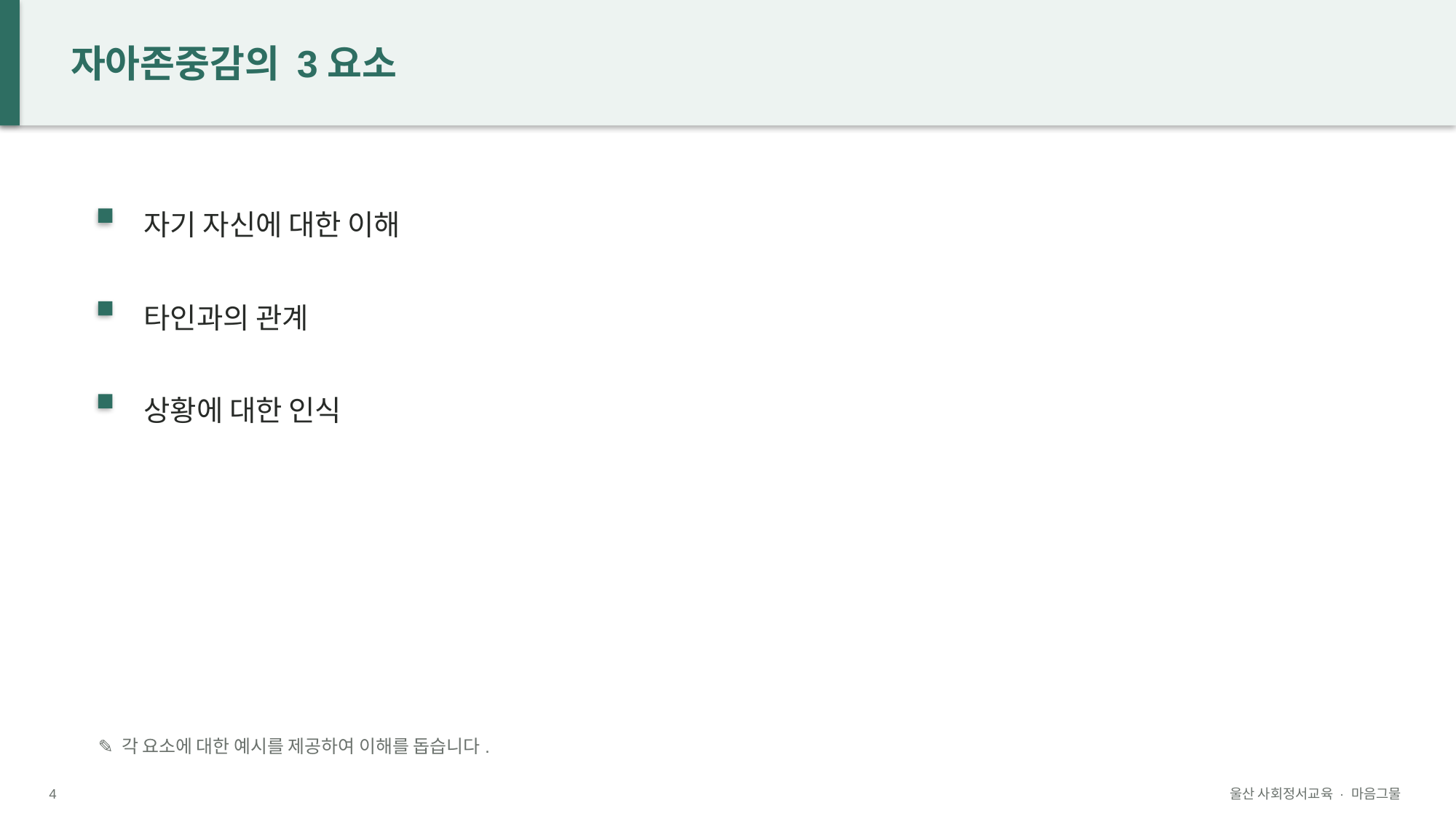

자아존중감의 3요소
자기 자신에 대한 이해

타인과의 관계

상황에 대한 인식

✎ 각 요소에 대한 예시를 제공하여 이해를 돕습니다.
4
울산 사회정서교육 · 마음그물